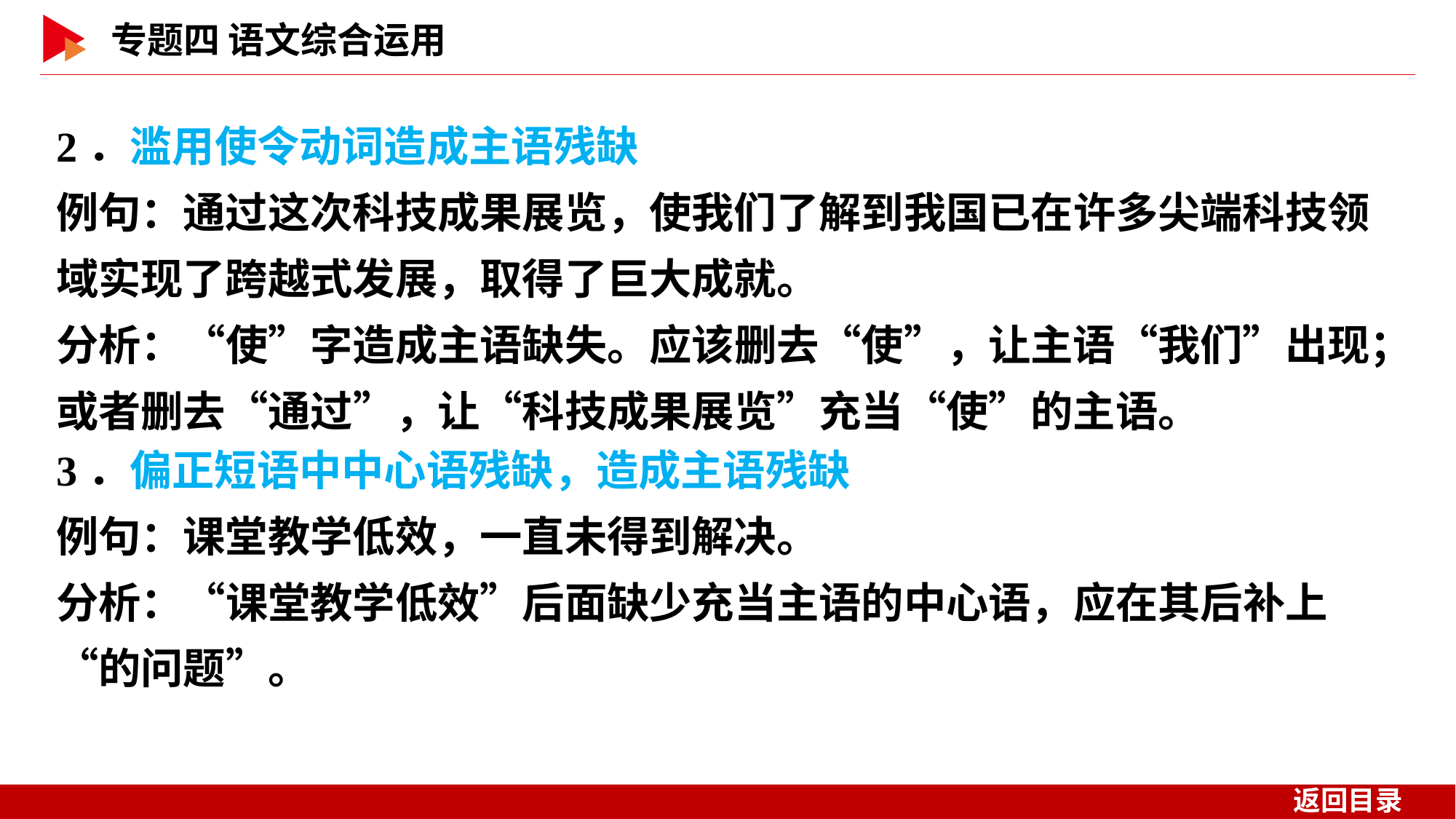

2．滥用使令动词造成主语残缺
例句：通过这次科技成果展览，使我们了解到我国已在许多尖端科技领域实现了跨越式发展，取得了巨大成就。
分析：“使”字造成主语缺失。应该删去“使”，让主语“我们”出现；或者删去“通过”，让“科技成果展览”充当“使”的主语。
3．偏正短语中中心语残缺，造成主语残缺
例句：课堂教学低效，一直未得到解决。
分析：“课堂教学低效”后面缺少充当主语的中心语，应在其后补上“的问题”。